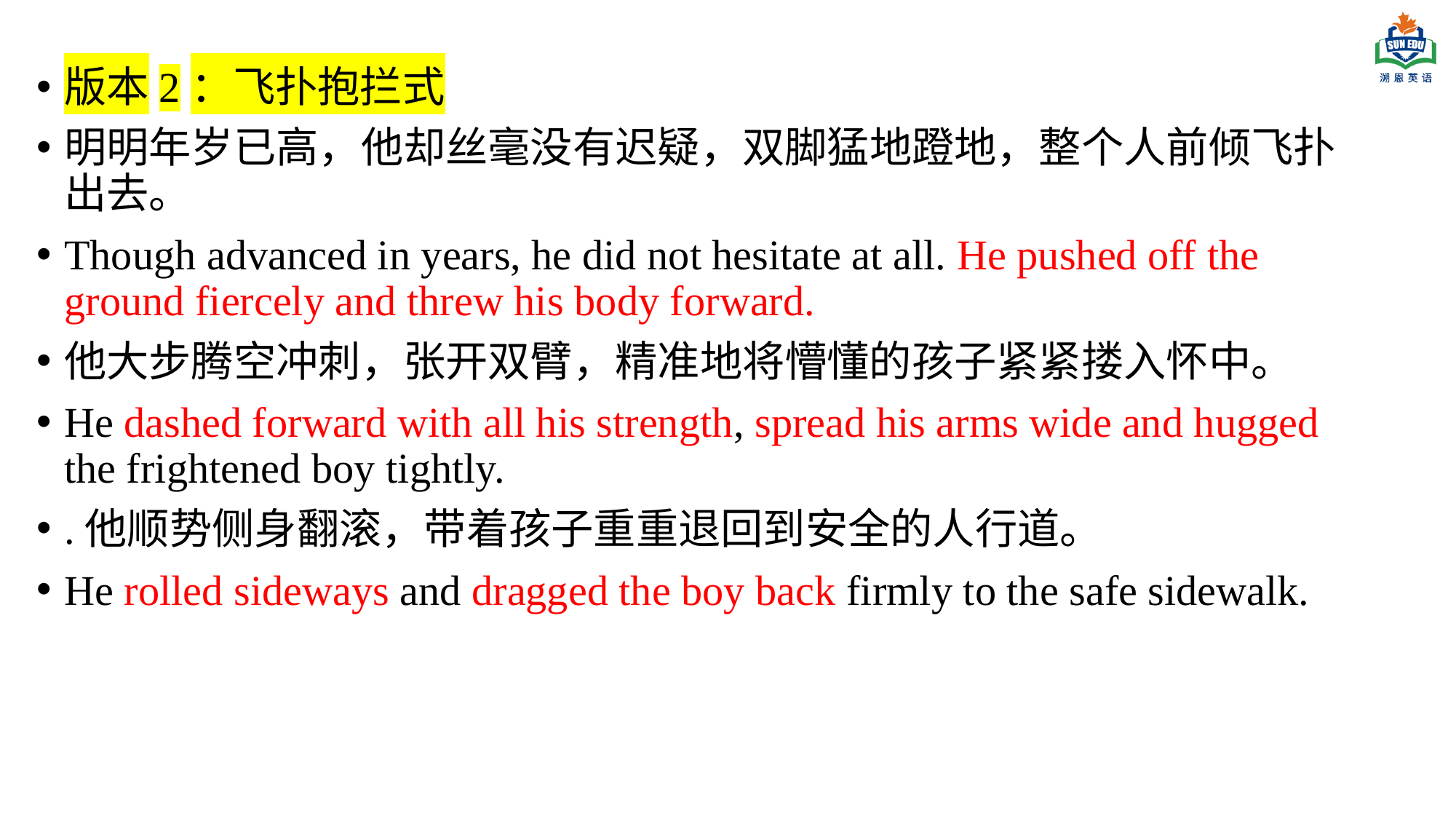

版本2：飞扑抱拦式
明明年岁已高，他却丝毫没有迟疑，双脚猛地蹬地，整个人前倾飞扑出去。
Though advanced in years, he did not hesitate at all. He pushed off the ground fiercely and threw his body forward.
他大步腾空冲刺，张开双臂，精准地将懵懂的孩子紧紧搂入怀中。
He dashed forward with all his strength, spread his arms wide and hugged the frightened boy tightly.
.他顺势侧身翻滚，带着孩子重重退回到安全的人行道。
He rolled sideways and dragged the boy back firmly to the safe sidewalk.